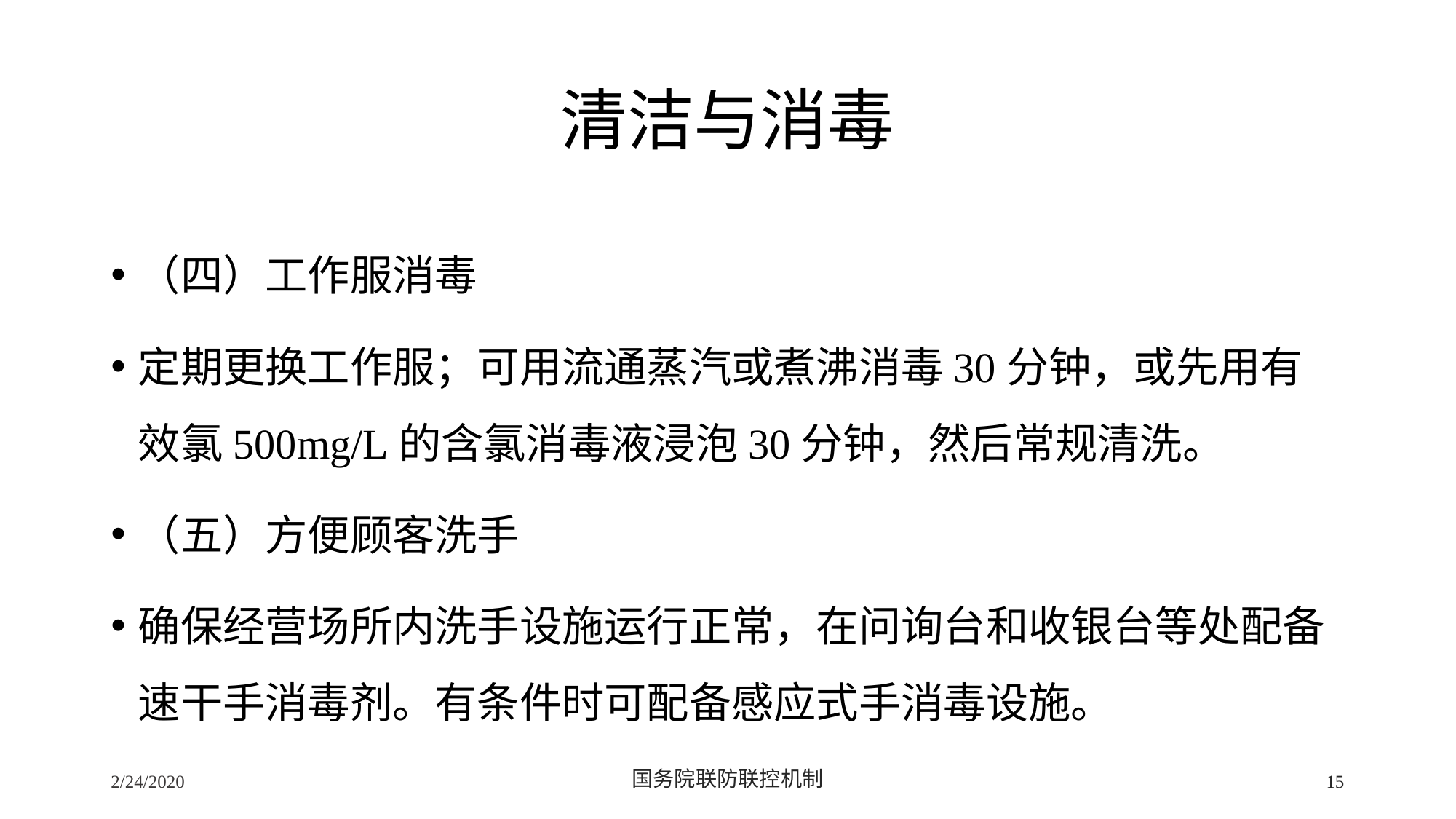

# 清洁与消毒
（四）工作服消毒
定期更换工作服；可用流通蒸汽或煮沸消毒30分钟，或先用有效氯500mg/L的含氯消毒液浸泡30分钟，然后常规清洗。
（五）方便顾客洗手
确保经营场所内洗手设施运行正常，在问询台和收银台等处配备速干手消毒剂。有条件时可配备感应式手消毒设施。
2/24/2020
国务院联防联控机制
15